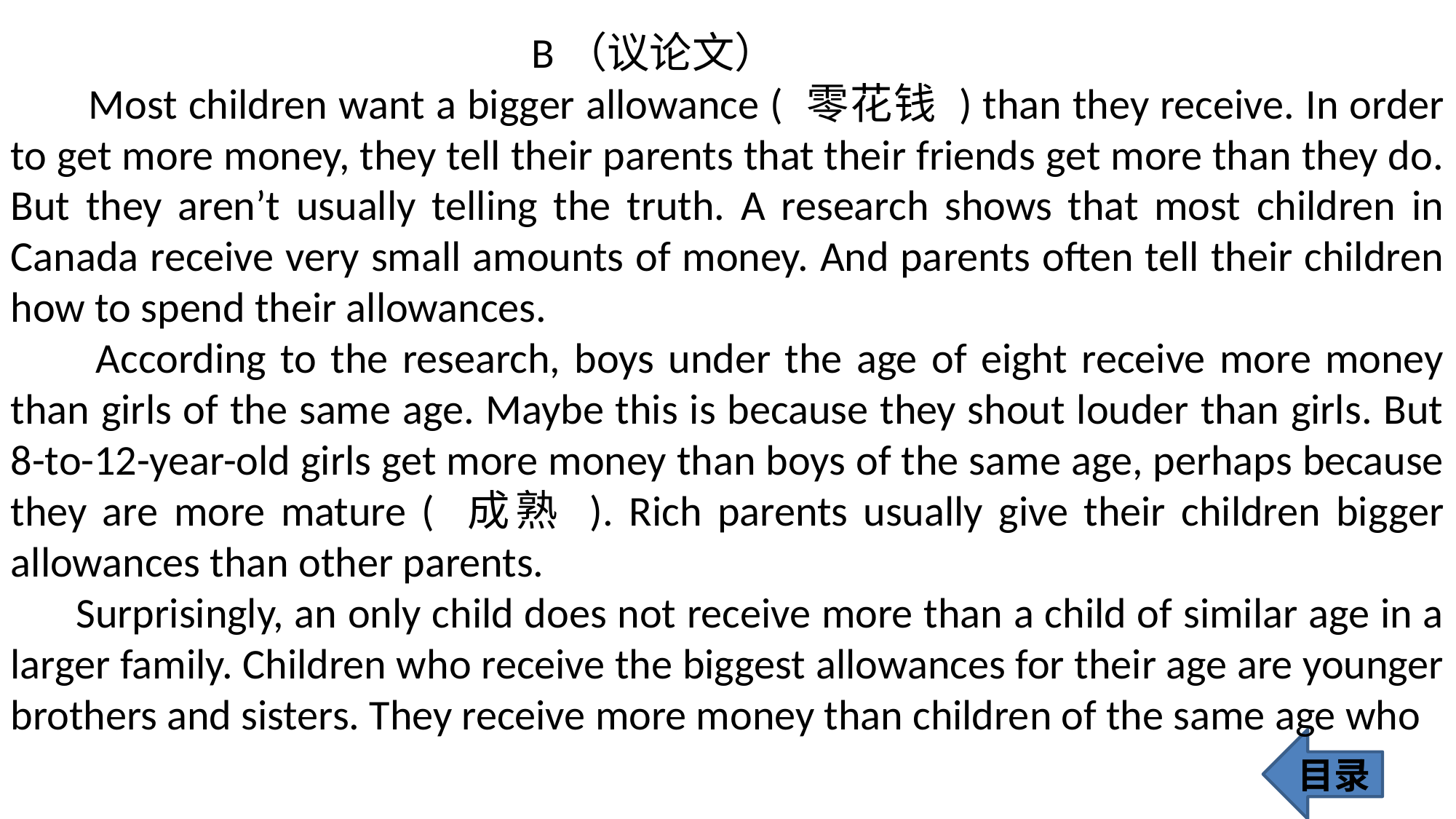

B（议论文）
       Most children want a bigger allowance ( 零花钱 ) than they receive. In order to get more money, they tell their parents that their friends get more than they do. But they aren’t usually telling the truth. A research shows that most children in Canada receive very small amounts of money. And parents often tell their children how to spend their allowances.
      According to the research, boys under the age of eight receive more money than girls of the same age. Maybe this is because they shout louder than girls. But 8-to-12-year-old girls get more money than boys of the same age, perhaps because they are more mature ( 成熟 ). Rich parents usually give their children bigger allowances than other parents.
      Surprisingly, an only child does not receive more than a child of similar age in a larger family. Children who receive the biggest allowances for their age are younger brothers and sisters. They receive more money than children of the same age who
目录
421